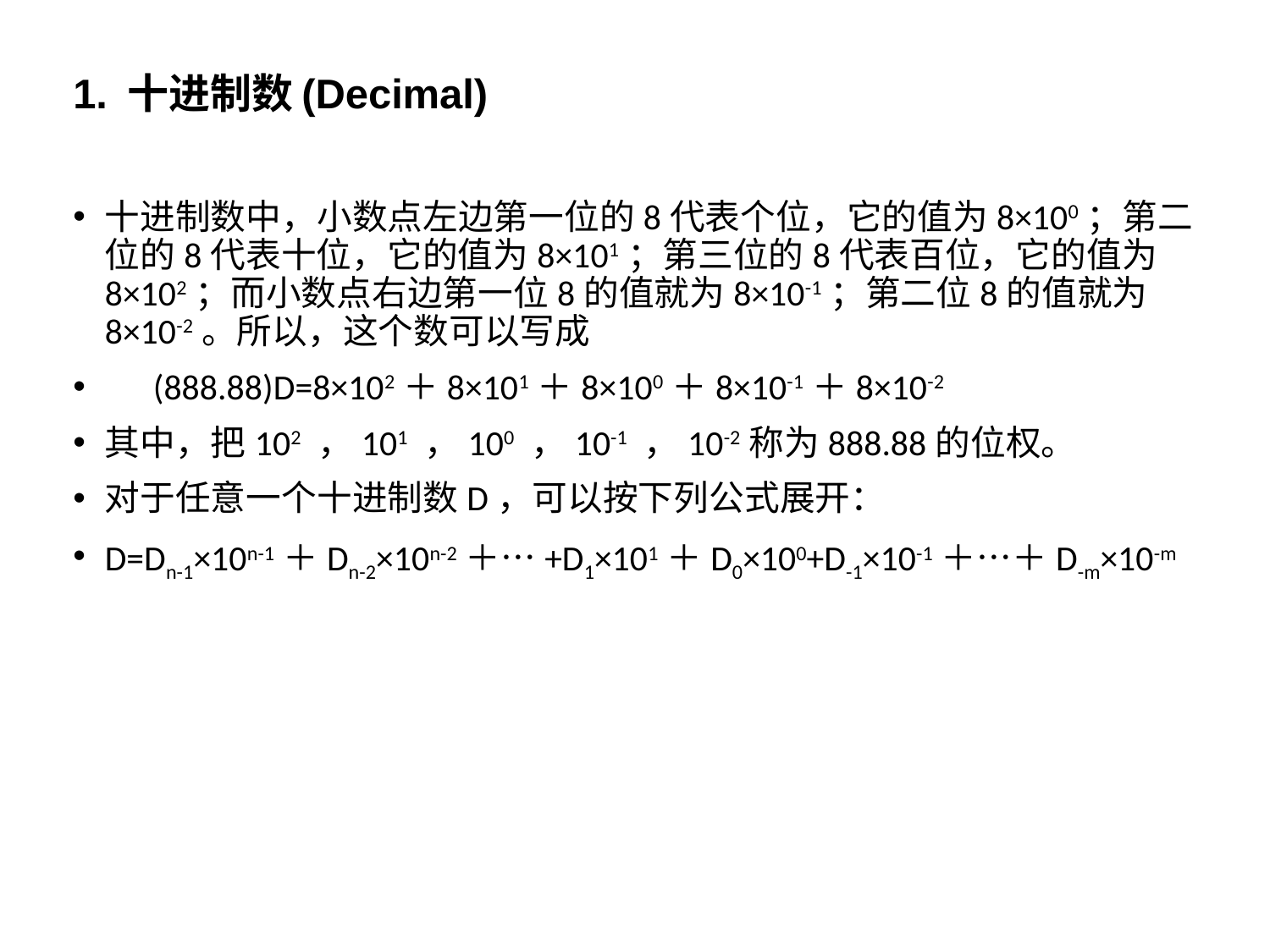

# 1. 十进制数(Decimal)
十进制数中，小数点左边第一位的8代表个位，它的值为8×100；第二位的8代表十位，它的值为8×101；第三位的8代表百位，它的值为8×102；而小数点右边第一位8的值就为8×10-1；第二位8的值就为8×10-2。所以，这个数可以写成
      (888.88)D=8×102＋8×101＋8×100＋8×10-1＋8×10-2
其中，把102 ，101 ，100 ，10-1 ，10-2称为888.88的位权。
对于任意一个十进制数D，可以按下列公式展开：
D=Dn-1×10n-1＋Dn-2×10n-2＋…+D1×101＋D0×100+D-1×10-1＋…＋D-m×10-m